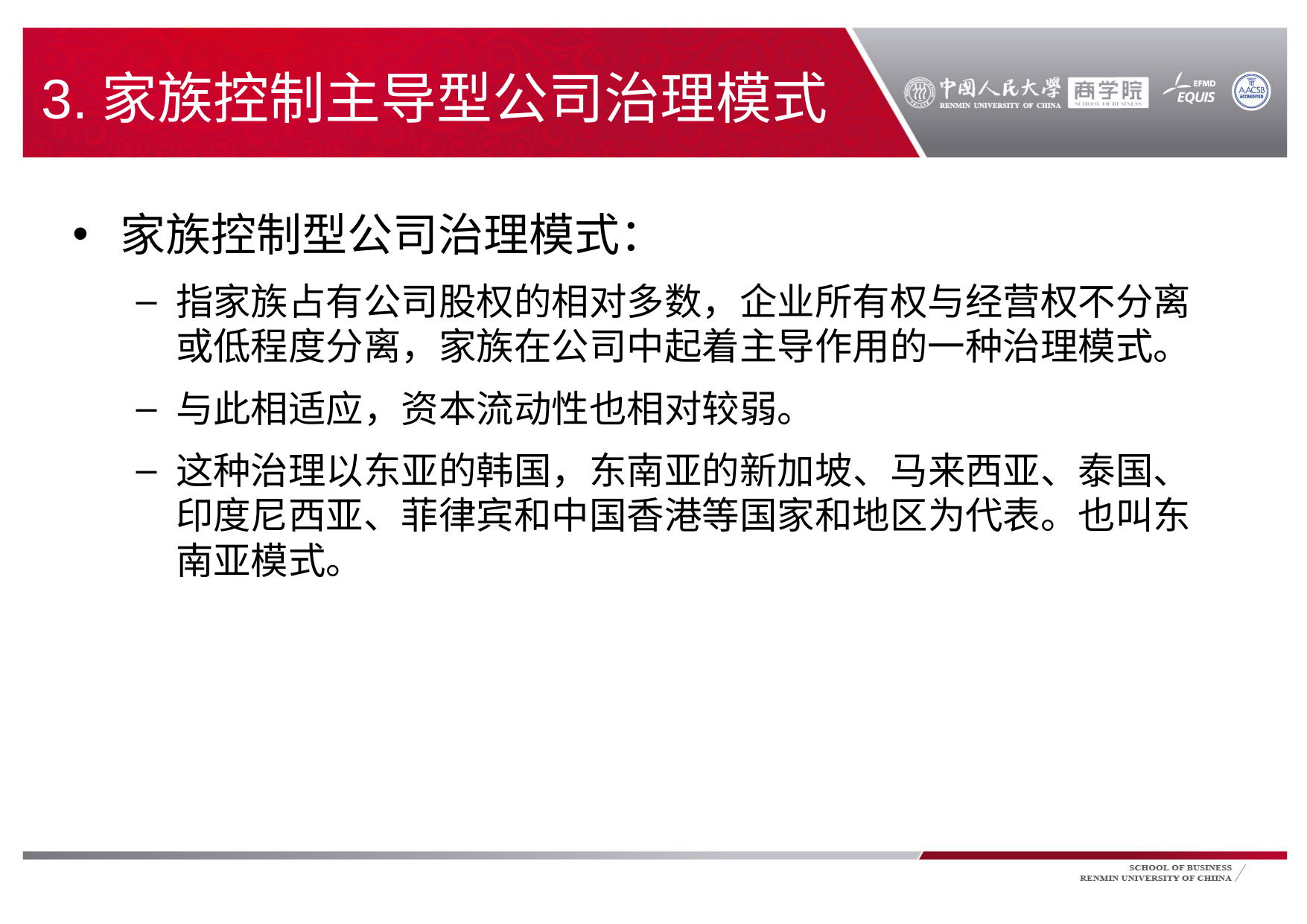

# 3.家族控制主导型公司治理模式
家族控制型公司治理模式：
指家族占有公司股权的相对多数，企业所有权与经营权不分离或低程度分离，家族在公司中起着主导作用的一种治理模式。
与此相适应，资本流动性也相对较弱。
这种治理以东亚的韩国，东南亚的新加坡、马来西亚、泰国、印度尼西亚、菲律宾和中国香港等国家和地区为代表。也叫东南亚模式。